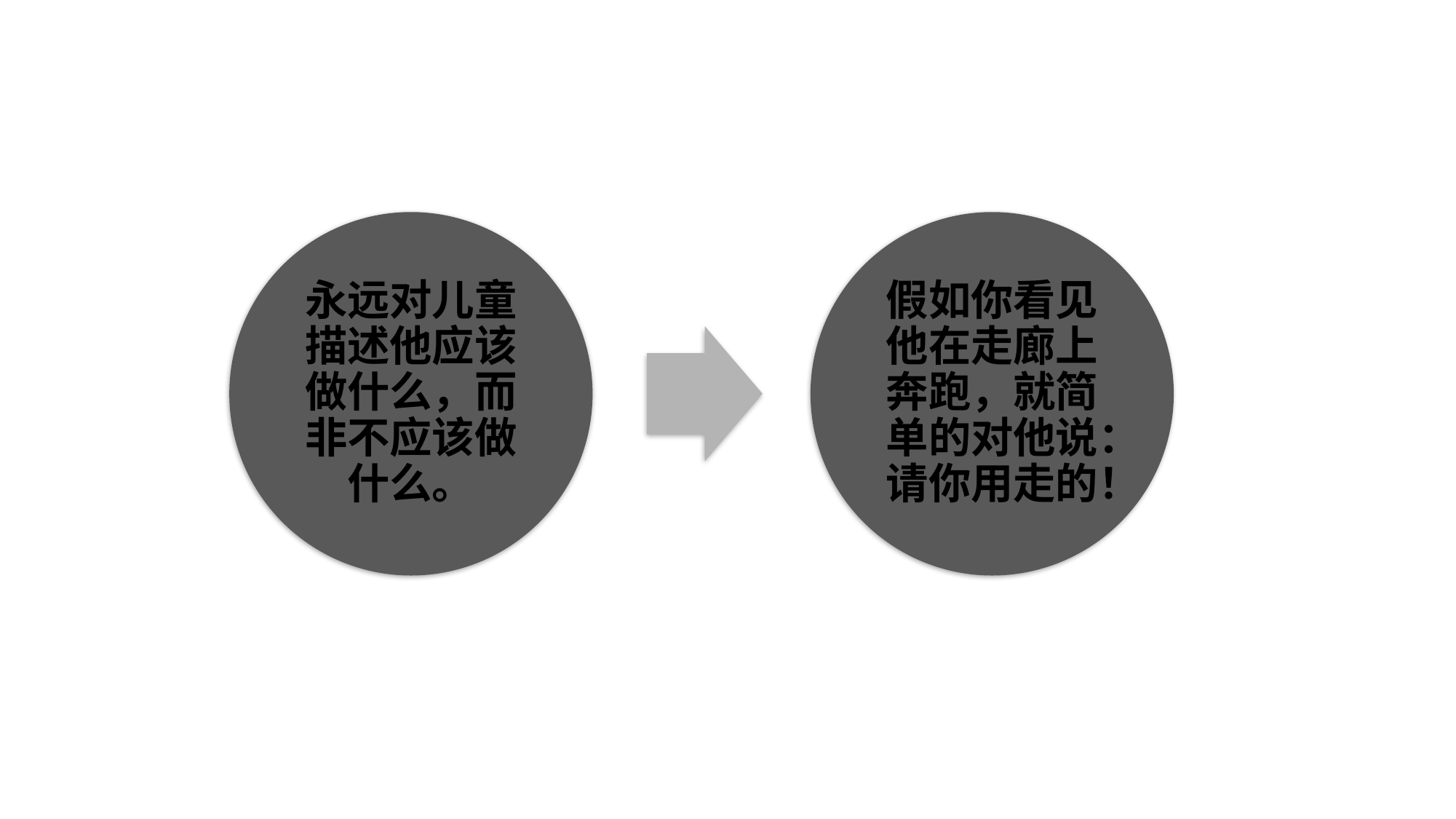

永远对儿童描述他应该做什么，而非不应该做什么。

假如你看见他在走廊上奔跑，就简单的对他说：请你用走的！